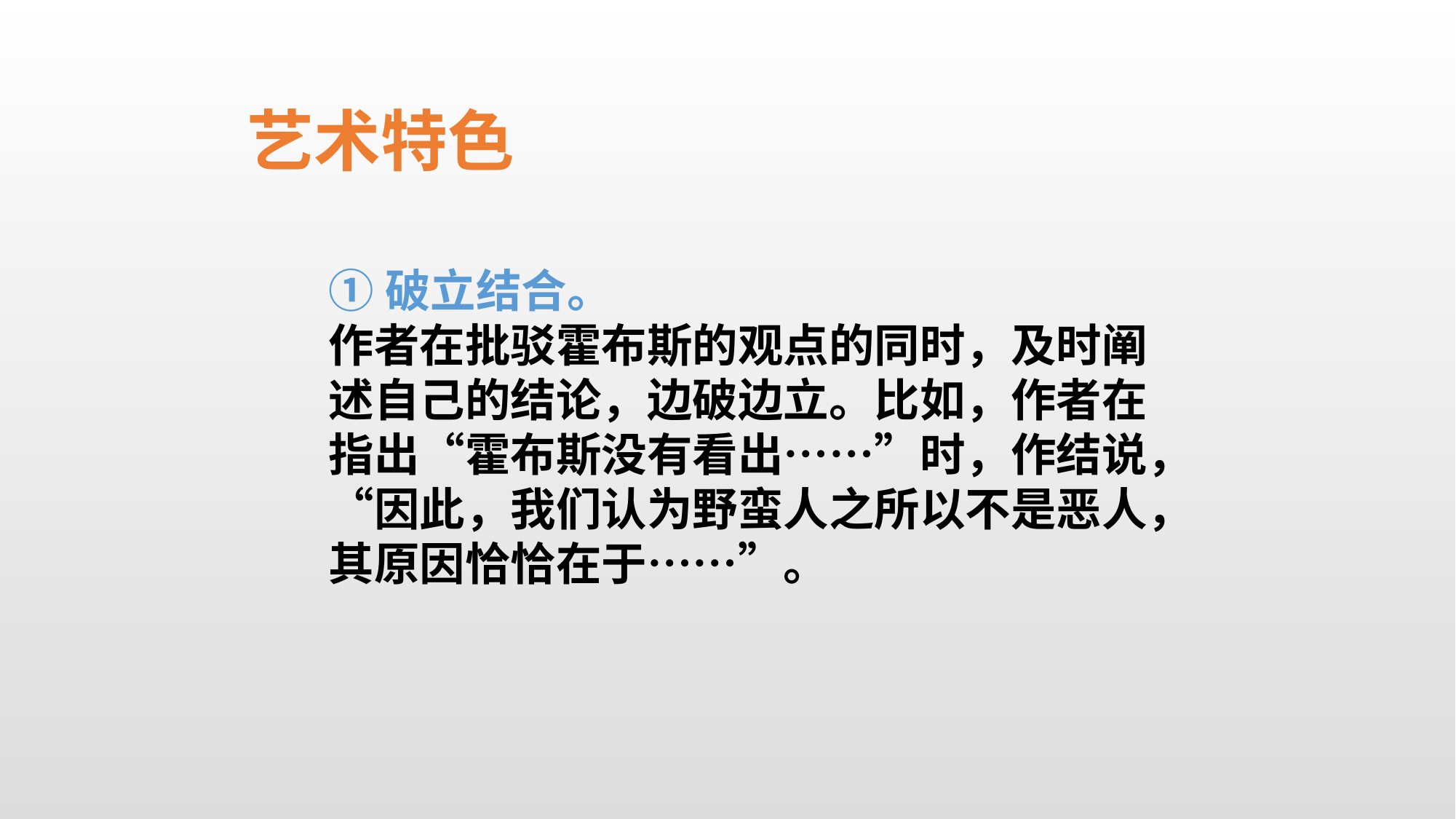

艺术特色
①破立结合。
作者在批驳霍布斯的观点的同时，及时阐述自己的结论，边破边立。比如，作者在指出“霍布斯没有看出……”时，作结说，“因此，我们认为野蛮人之所以不是恶人，其原因恰恰在于……”。